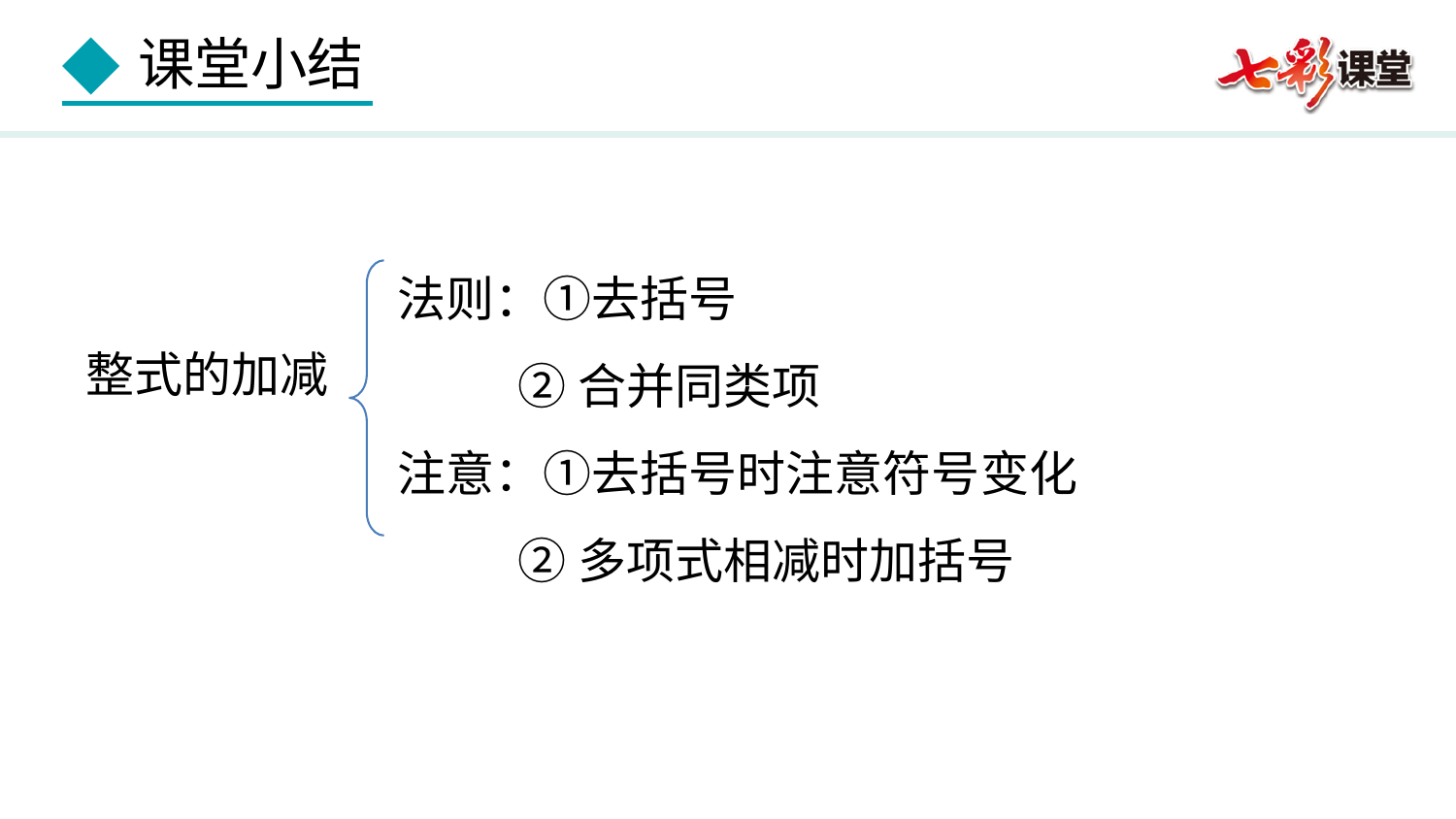

法则：①去括号
           ②合并同类项
注意：①去括号时注意符号变化
           ②多项式相减时加括号

整式的加减